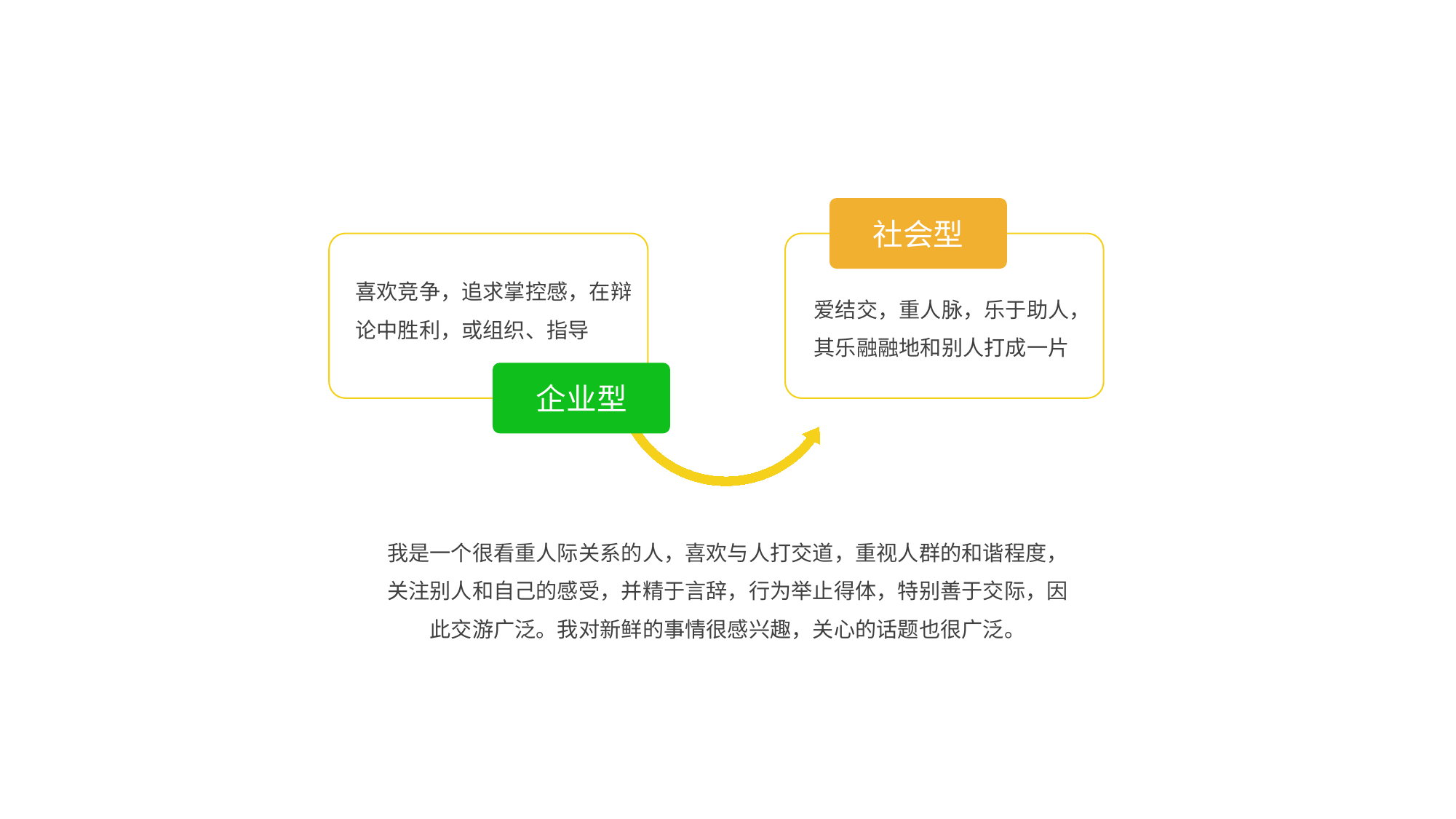

社会型

企业型
喜欢竞争，追求掌控感，在辩论中胜利，或组织、指导
爱结交，重人脉，乐于助人，其乐融融地和别人打成一片
我是一个很看重人际关系的人，喜欢与人打交道，重视人群的和谐程度，关注别人和自己的感受，并精于言辞，行为举止得体，特别善于交际，因此交游广泛。我对新鲜的事情很感兴趣，关心的话题也很广泛。